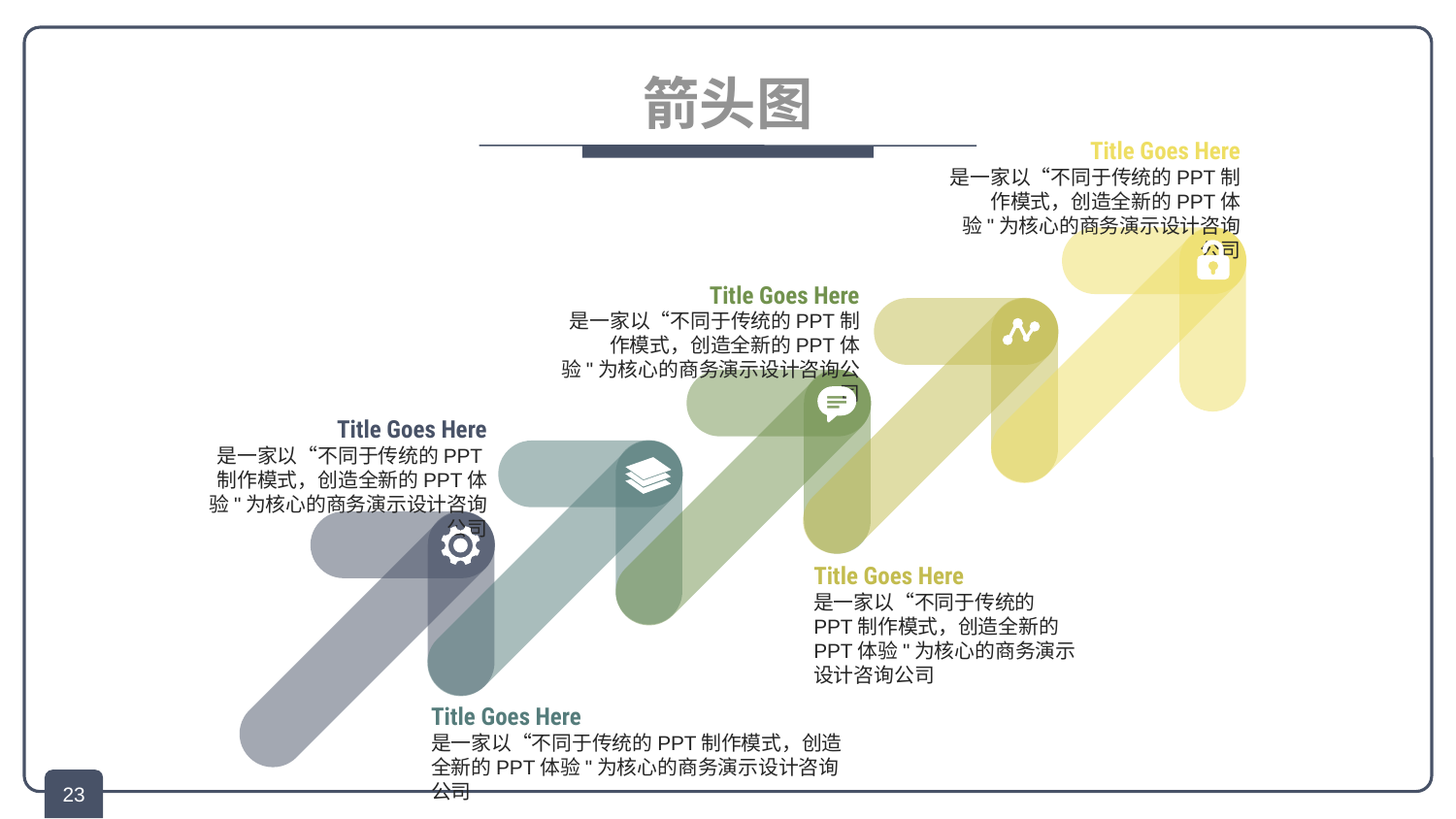

# 箭头图
Title Goes Here
是一家以“不同于传统的PPT制作模式，创造全新的PPT体验"为核心的商务演示设计咨询公司

Title Goes Here
是一家以“不同于传统的PPT制作模式，创造全新的PPT体验"为核心的商务演示设计咨询公司

Title Goes Here
是一家以“不同于传统的PPT制作模式，创造全新的PPT体验"为核心的商务演示设计咨询公司

Title Goes Here
是一家以“不同于传统的PPT制作模式，创造全新的PPT体验"为核心的商务演示设计咨询公司
Title Goes Here
是一家以“不同于传统的PPT制作模式，创造全新的PPT体验"为核心的商务演示设计咨询公司